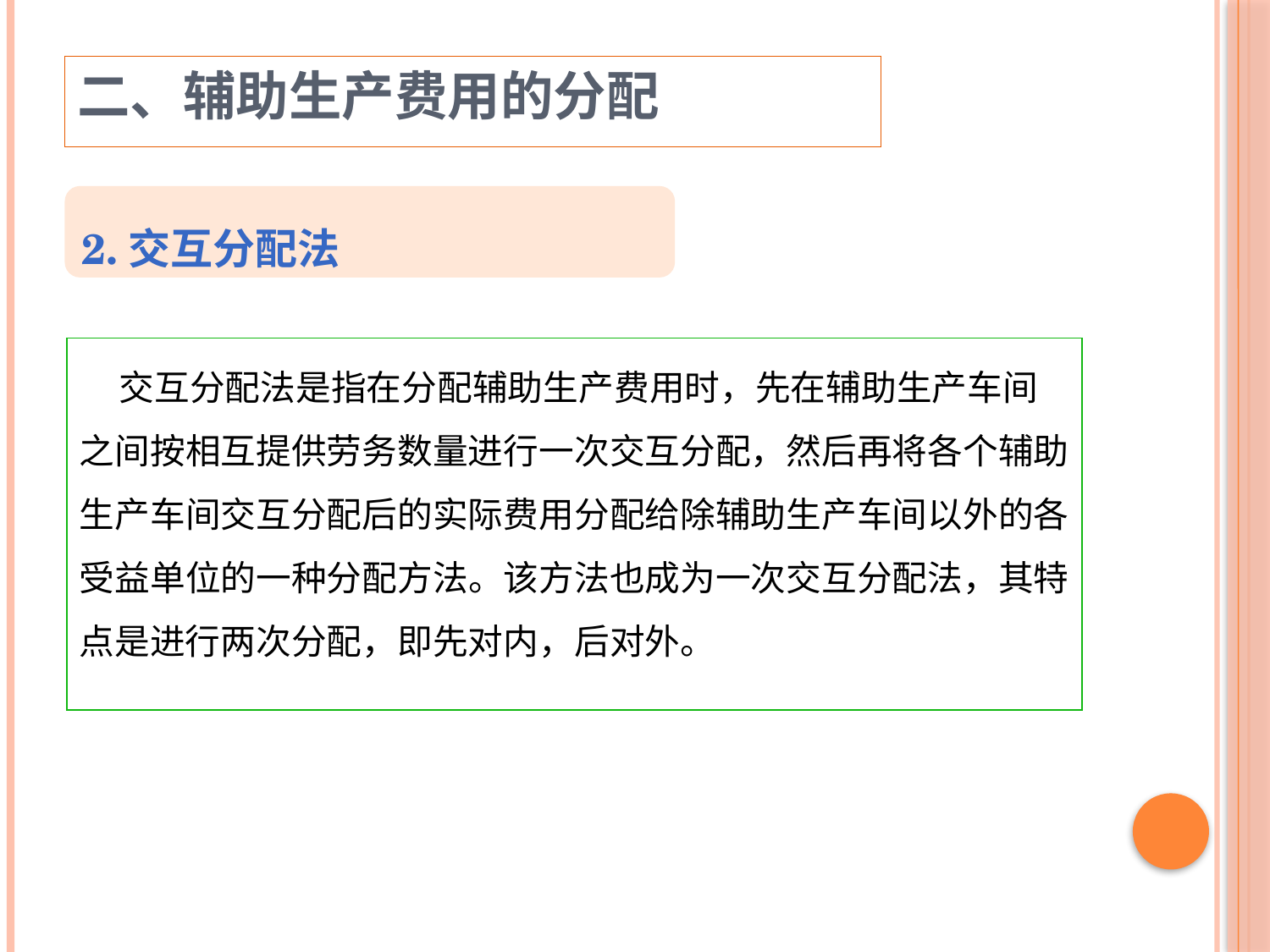

二、辅助生产费用的分配
2.交互分配法
    交互分配法是指在分配辅助生产费用时，先在辅助生产车间之间按相互提供劳务数量进行一次交互分配，然后再将各个辅助生产车间交互分配后的实际费用分配给除辅助生产车间以外的各受益单位的一种分配方法。该方法也成为一次交互分配法，其特点是进行两次分配，即先对内，后对外。